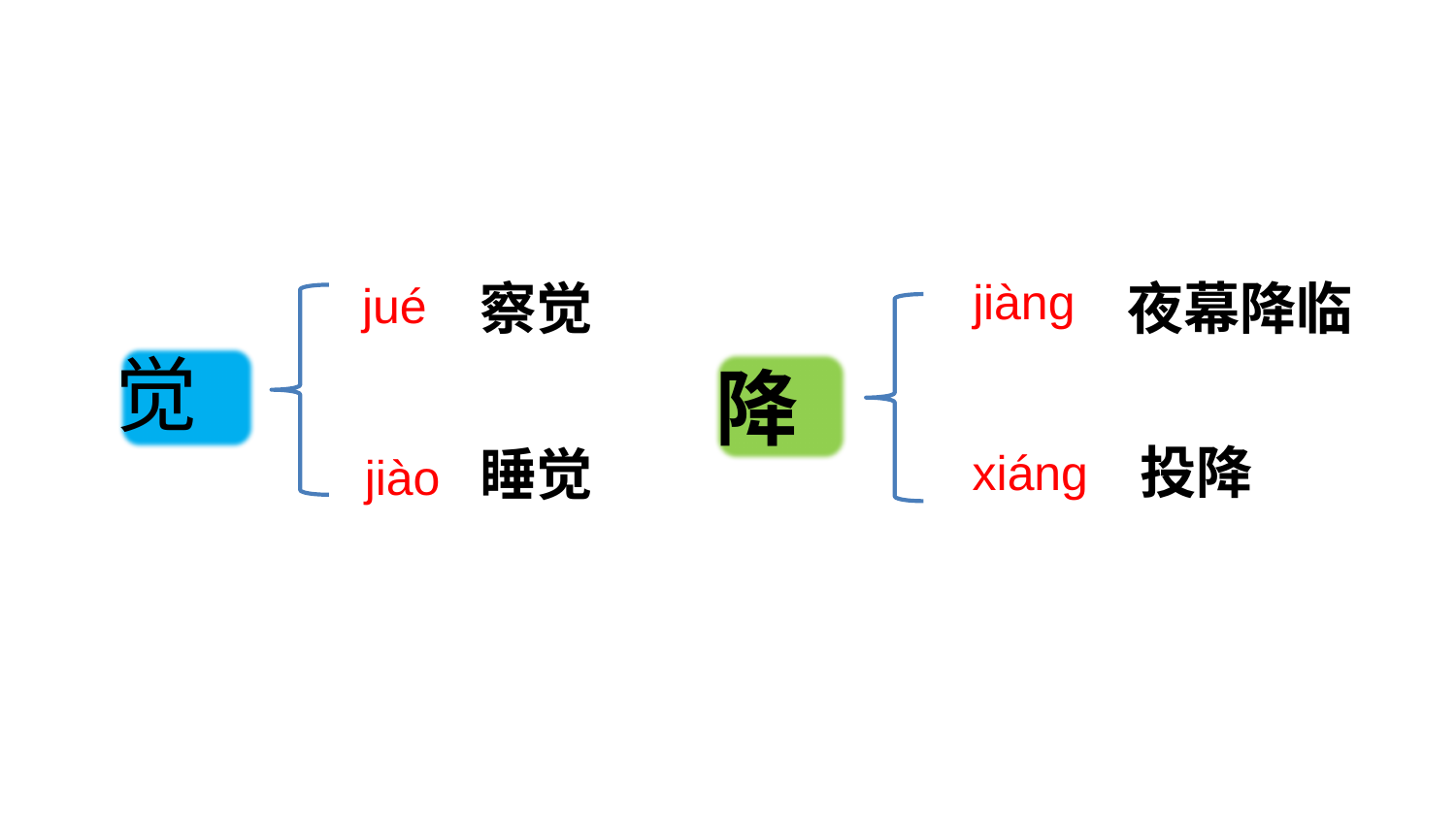

jiàng
察觉
夜幕降临
jué

觉

降

投降
睡觉
xiáng
jiào